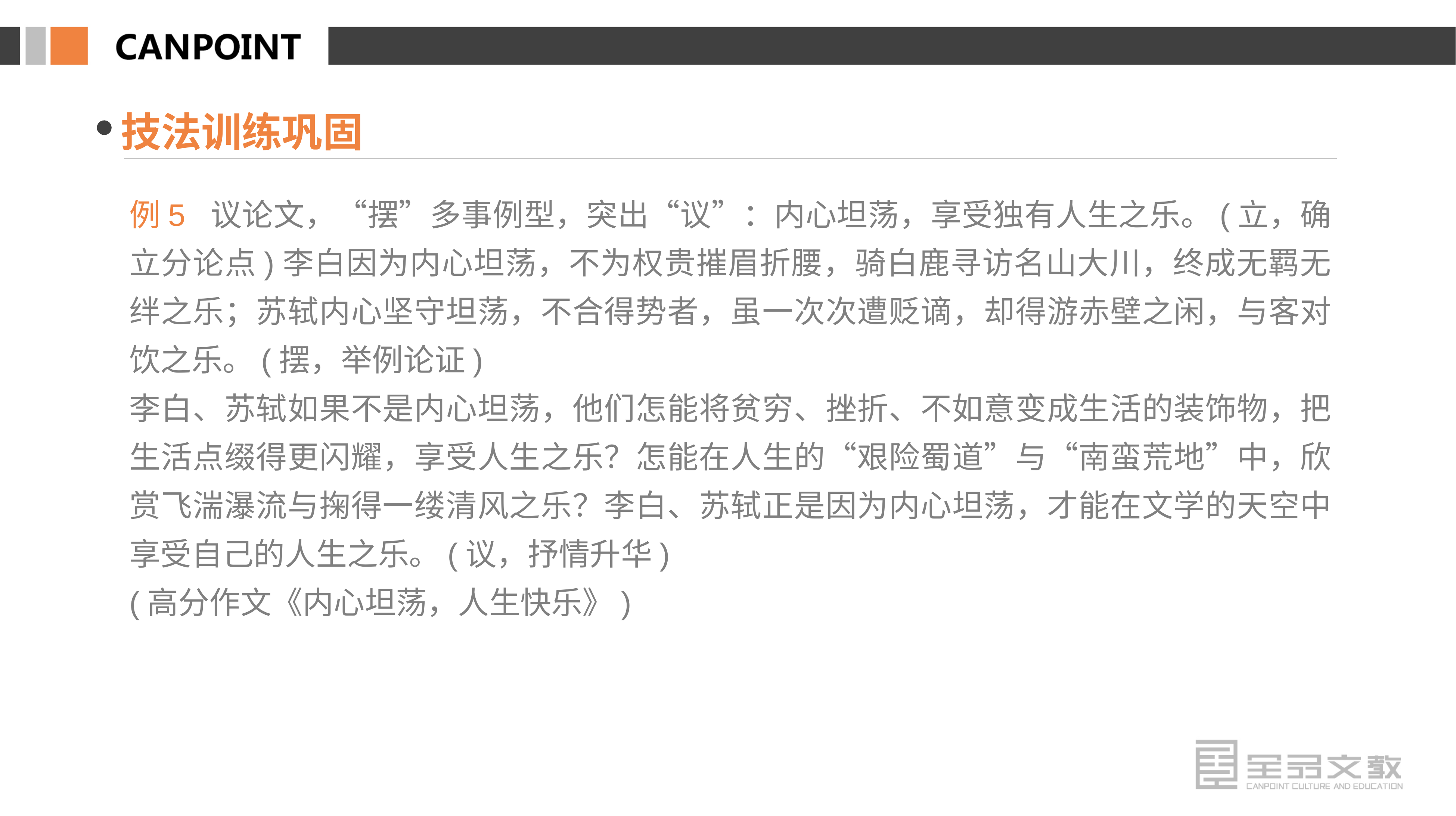

技法训练巩固

例5  议论文，“摆”多事例型，突出“议”：内心坦荡，享受独有人生之乐。(立，确立分论点)李白因为内心坦荡，不为权贵摧眉折腰，骑白鹿寻访名山大川，终成无羁无绊之乐；苏轼内心坚守坦荡，不合得势者，虽一次次遭贬谪，却得游赤壁之闲，与客对饮之乐。(摆，举例论证)
李白、苏轼如果不是内心坦荡，他们怎能将贫穷、挫折、不如意变成生活的装饰物，把生活点缀得更闪耀，享受人生之乐？怎能在人生的“艰险蜀道”与“南蛮荒地”中，欣赏飞湍瀑流与掬得一缕清风之乐？李白、苏轼正是因为内心坦荡，才能在文学的天空中享受自己的人生之乐。(议，抒情升华)
(高分作文《内心坦荡，人生快乐》)